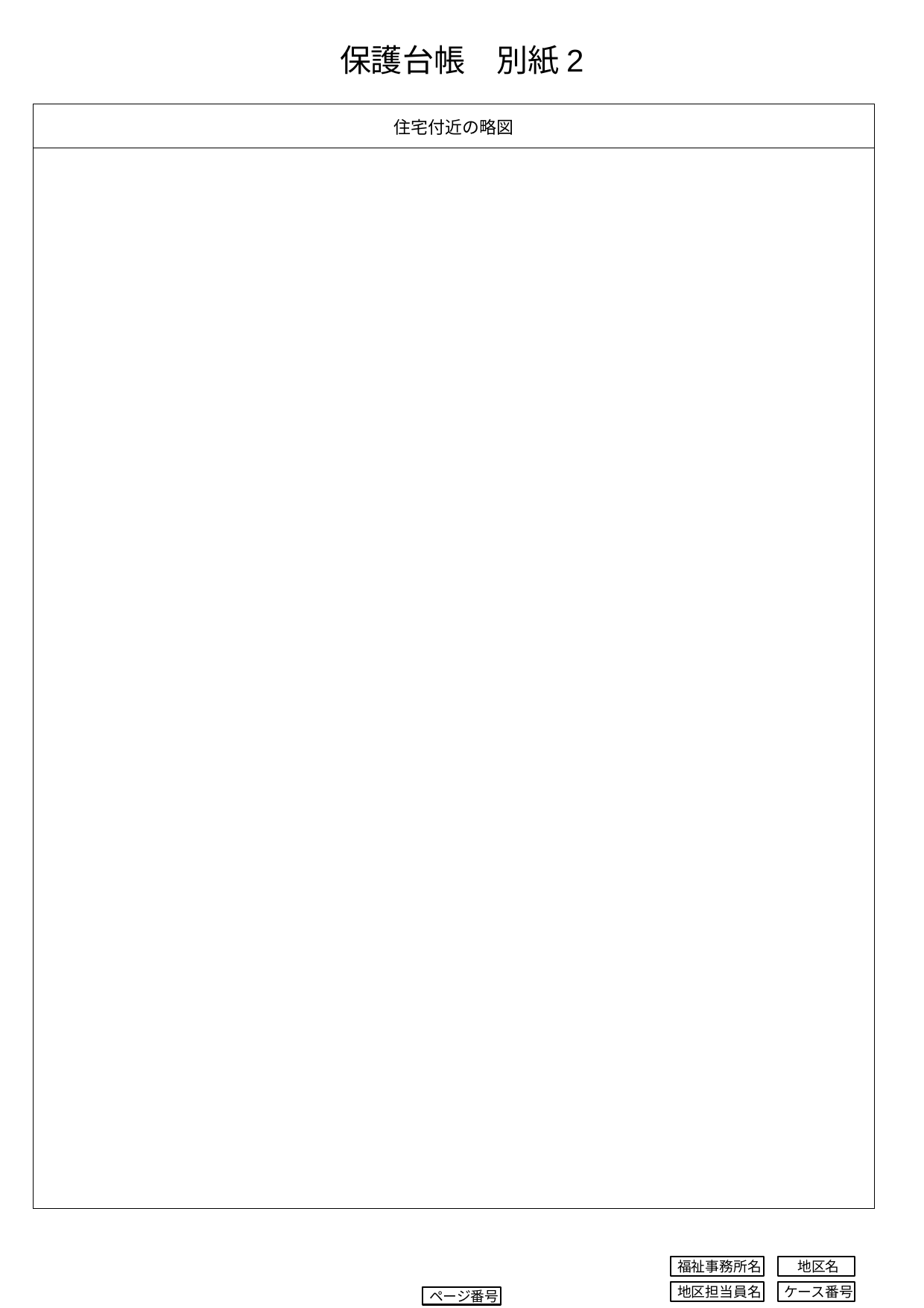

保護台帳　別紙2
| 住宅付近の略図 |
| --- |
|  |
福祉事務所名
地区名
ケース番号
地区担当員名
ページ番号